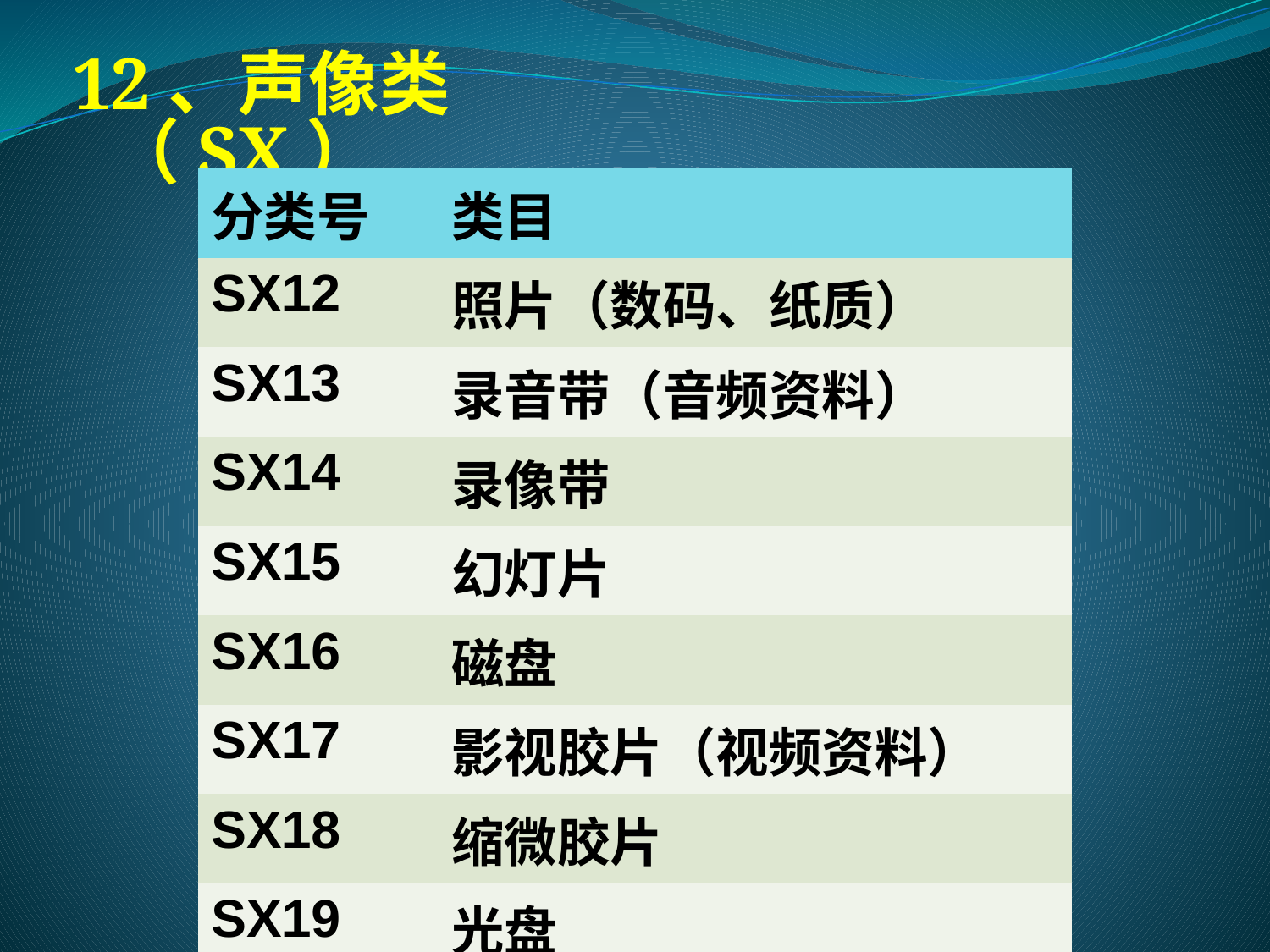

12、声像类（SX）

| 分类号 | 类目 |
| --- | --- |
| SX12 | 照片（数码、纸质） |
| SX13 | 录音带（音频资料） |
| SX14 | 录像带 |
| SX15 | 幻灯片 |
| SX16 | 磁盘 |
| SX17 | 影视胶片（视频资料） |
| SX18 | 缩微胶片 |
| SX19 | 光盘 |